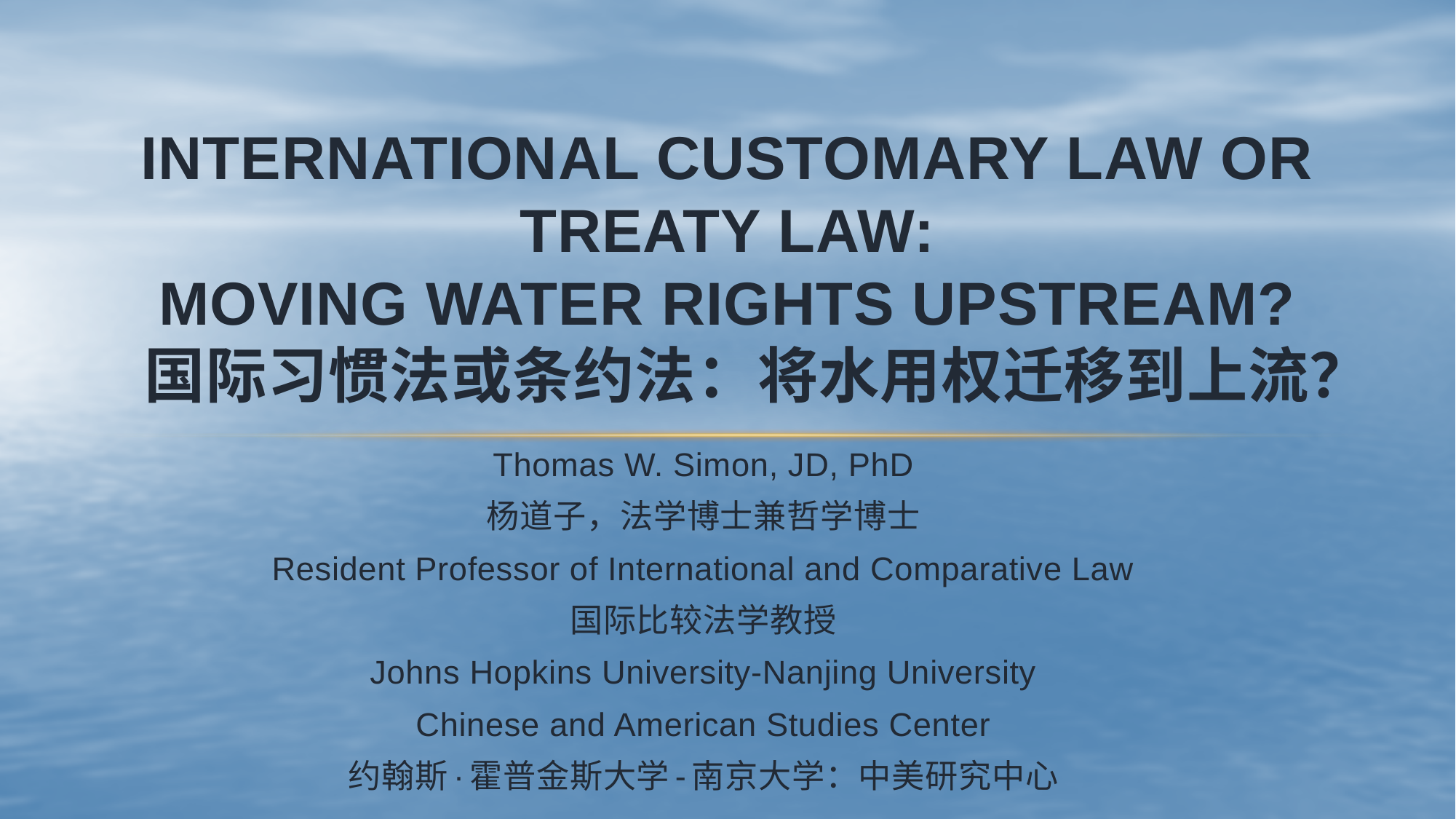

# International Customary law or treaty law: moving water rights upstream? 国际习惯法或条约法：将水用权迁移到上流？
Thomas W. Simon, JD, PhD
杨道子，法学博士兼哲学博士
Resident Professor of International and Comparative Law
国际比较法学教授
Johns Hopkins University-Nanjing University
Chinese and American Studies Center
约翰斯·霍普金斯大学-南京大学：中美研究中心